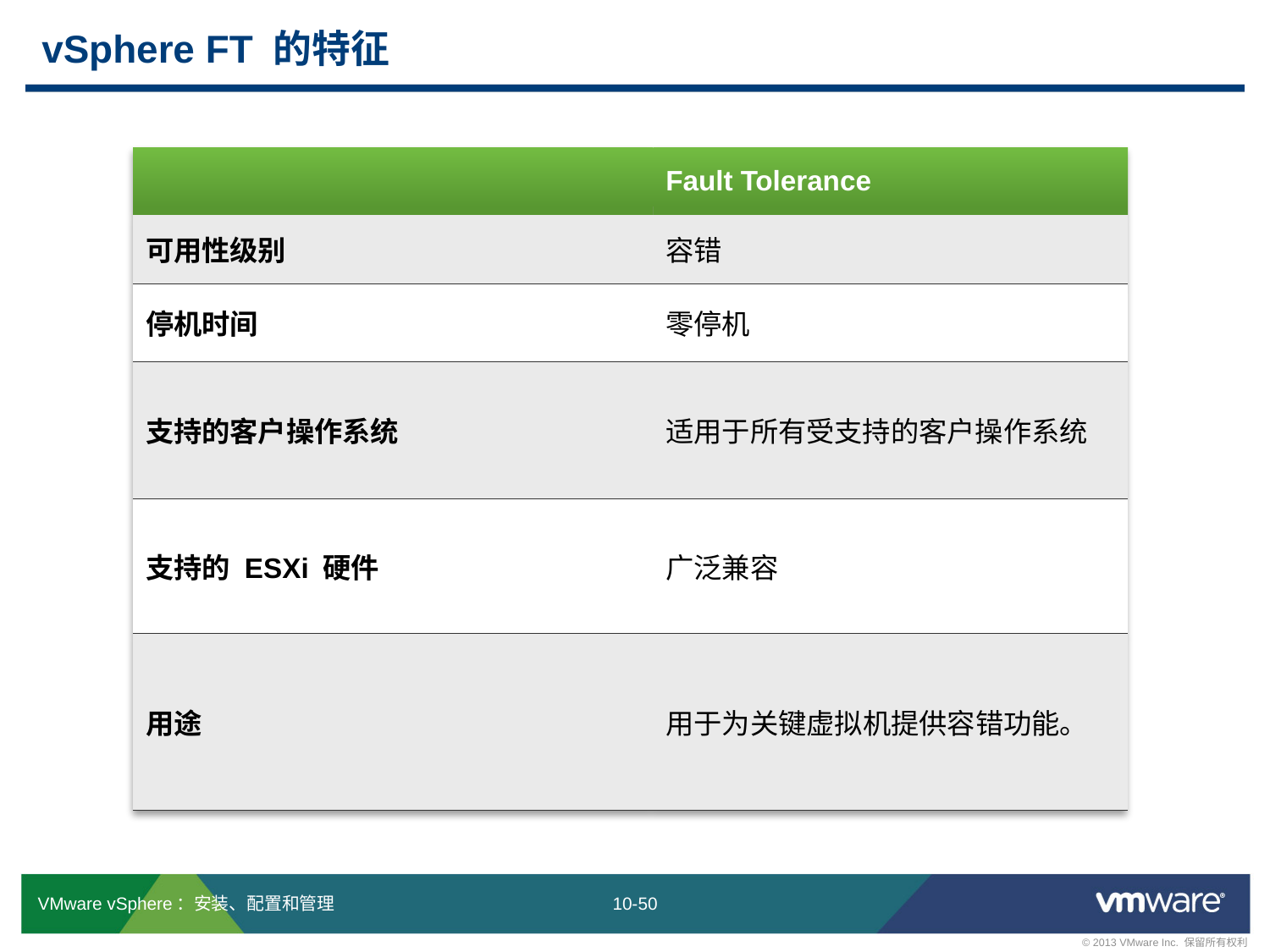

# vSphere FT 的特征
|  | Fault Tolerance |
| --- | --- |
| 可用性级别 | 容错 |
| 停机时间 | 零停机 |
| 支持的客户操作系统 | 适用于所有受支持的客户操作系统 |
| 支持的 ESXi 硬件 | 广泛兼容 |
| 用途 | 用于为关键虚拟机提供容错功能。 |